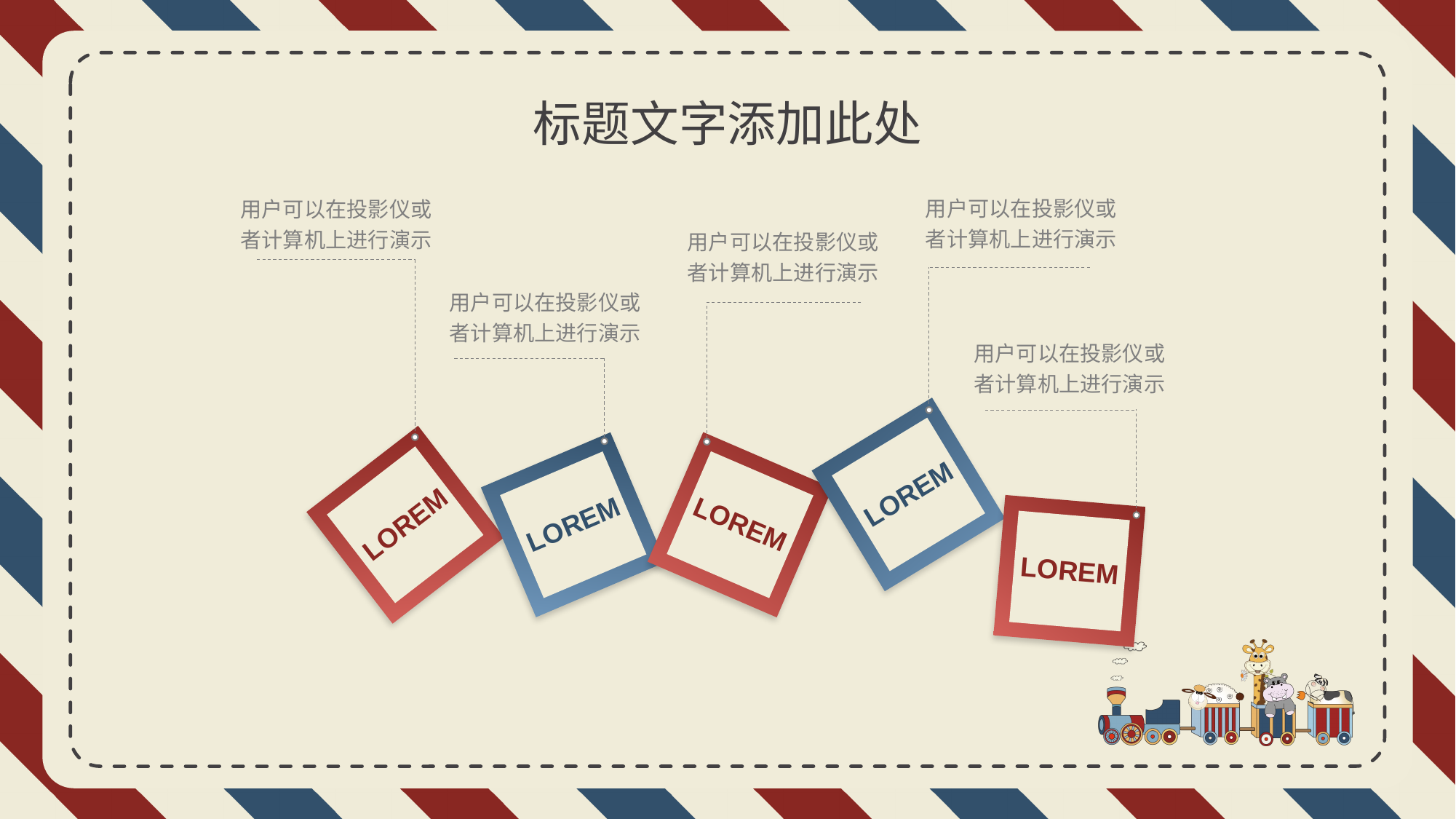

标题文字添加此处
用户可以在投影仪或者计算机上进行演示

用户可以在投影仪或者计算机上进行演示

用户可以在投影仪或者计算机上进行演示

用户可以在投影仪或者计算机上进行演示

用户可以在投影仪或者计算机上进行演示

LOREM

LOREM
LOREM
LOREM

LOREM